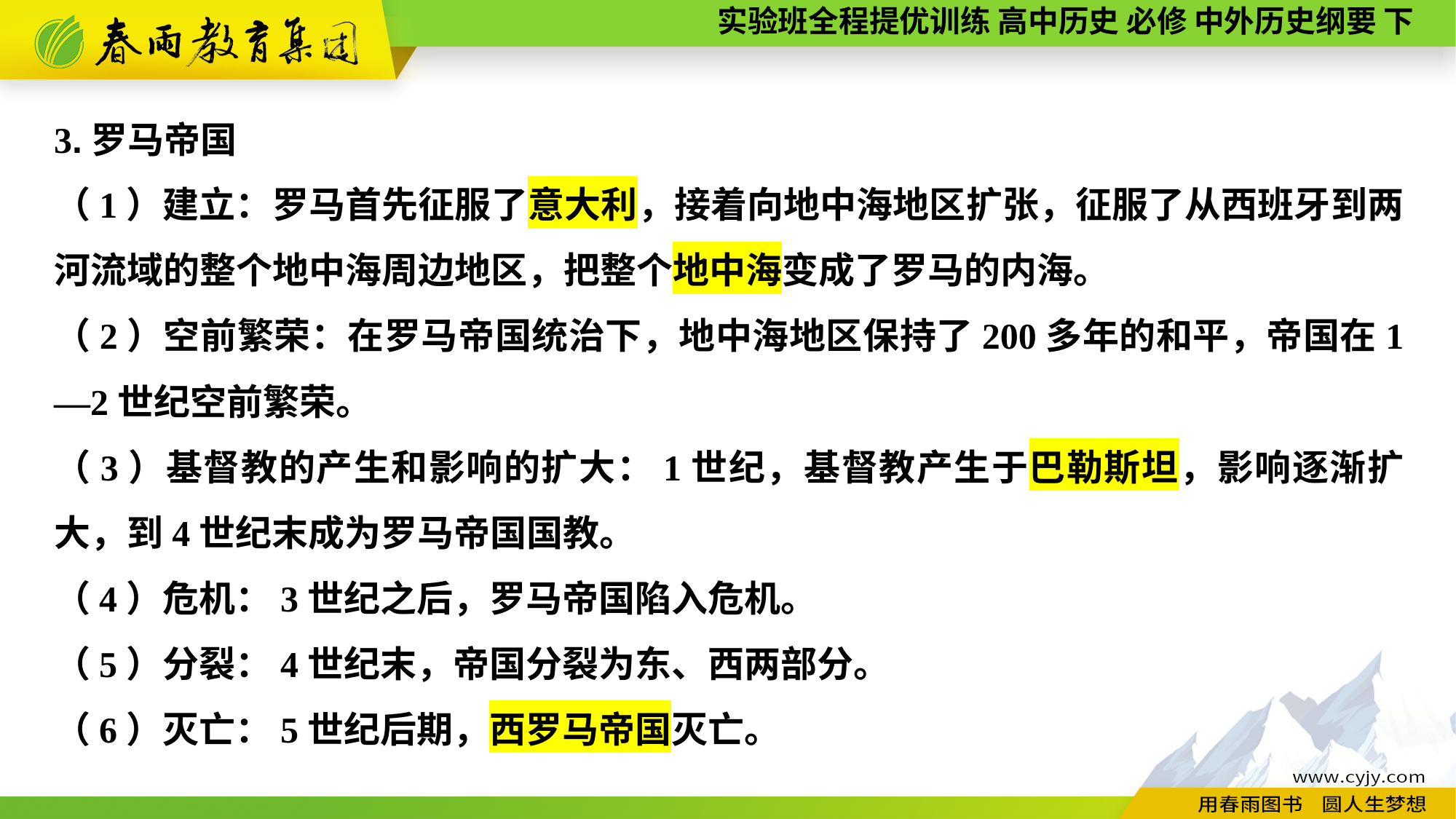

3.罗马帝国
（1）建立：罗马首先征服了意大利，接着向地中海地区扩张，征服了从西班牙到两河流域的整个地中海周边地区，把整个地中海变成了罗马的内海。
（2）空前繁荣：在罗马帝国统治下，地中海地区保持了200多年的和平，帝国在1—2世纪空前繁荣。
（3）基督教的产生和影响的扩大：1世纪，基督教产生于巴勒斯坦，影响逐渐扩大，到4世纪末成为罗马帝国国教。
（4）危机：3世纪之后，罗马帝国陷入危机。
（5）分裂：4世纪末，帝国分裂为东、西两部分。
（6）灭亡：5世纪后期，西罗马帝国灭亡。